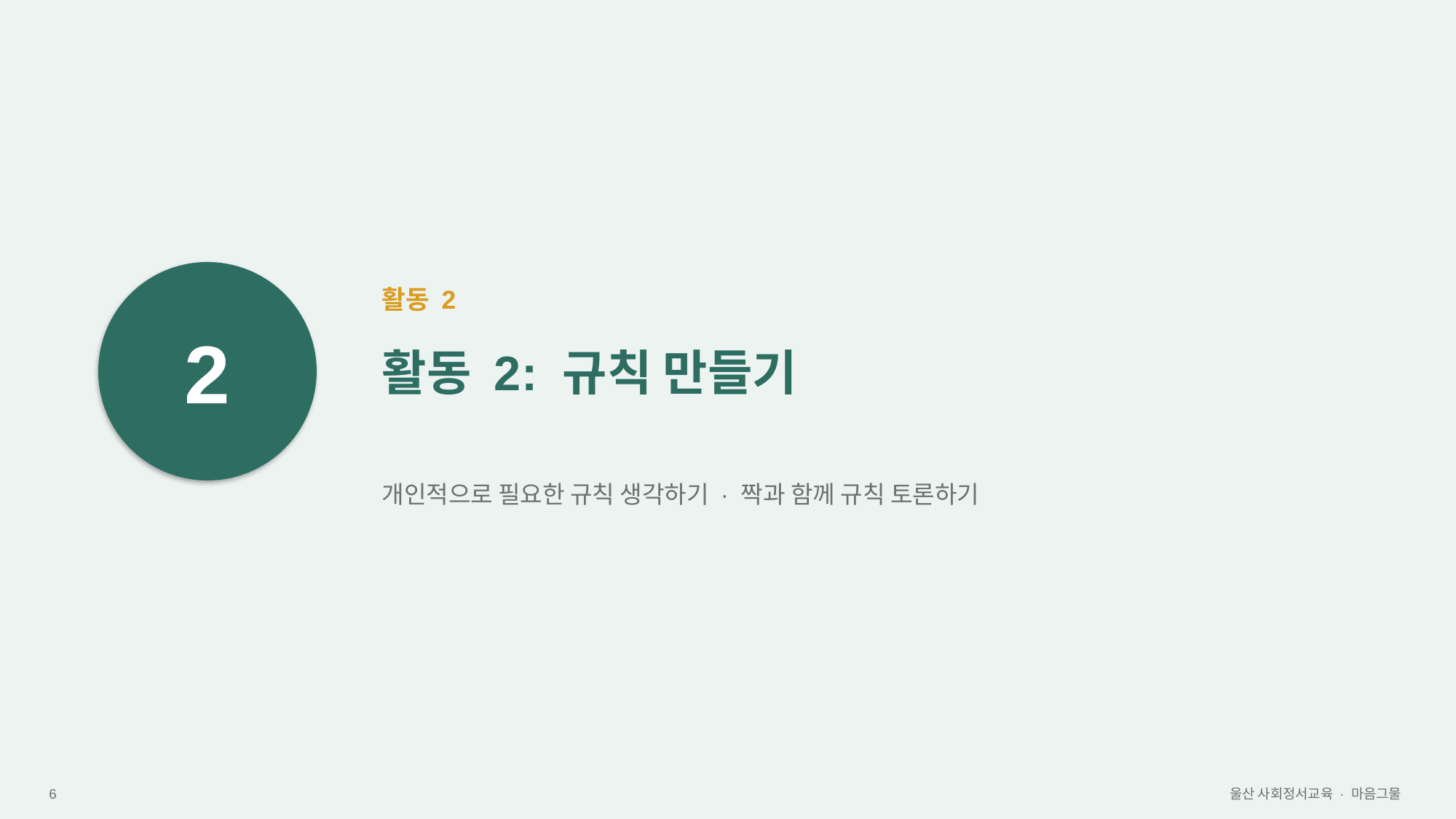

2
활동 2
활동 2: 규칙 만들기
개인적으로 필요한 규칙 생각하기 · 짝과 함께 규칙 토론하기
6
울산 사회정서교육 · 마음그물